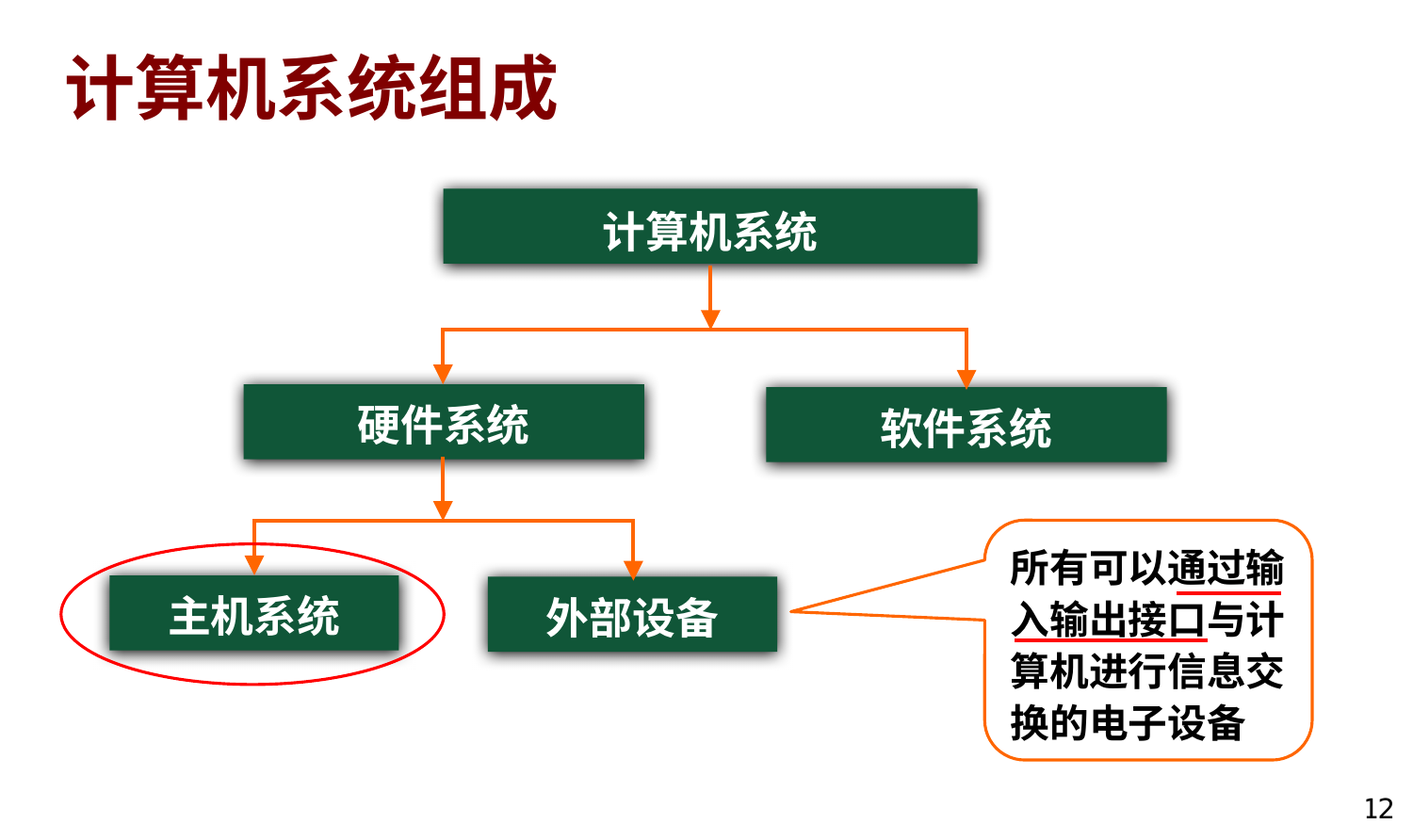

# 计算机系统组成
计算机系统
硬件系统
软件系统
所有可以通过输入输出接口与计算机进行信息交换的电子设备

主机系统
外部设备
12